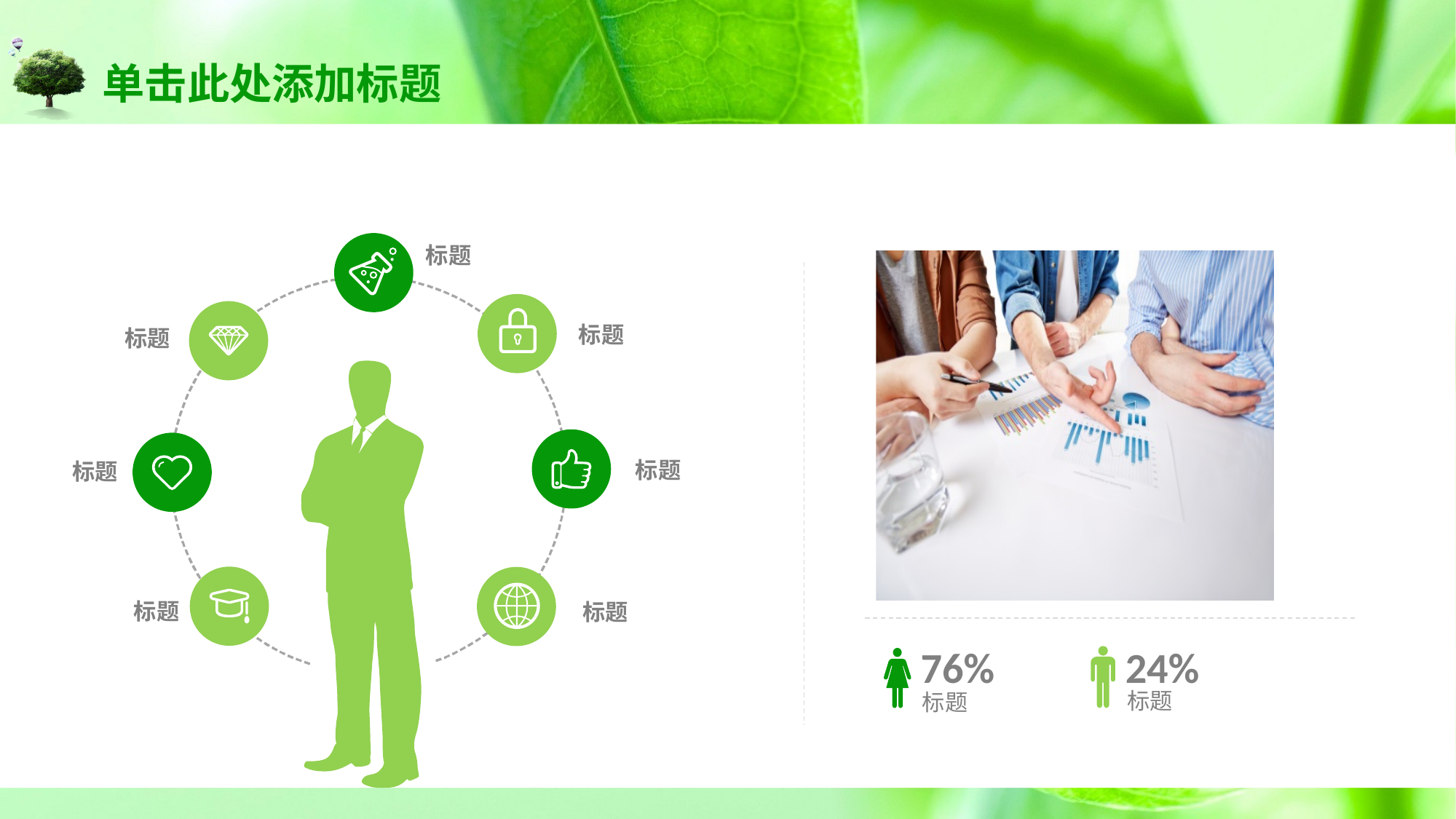

# 单击此处添加标题

标题

标题
标题

标题
标题

标题
标题

24%

标题
76%

标题